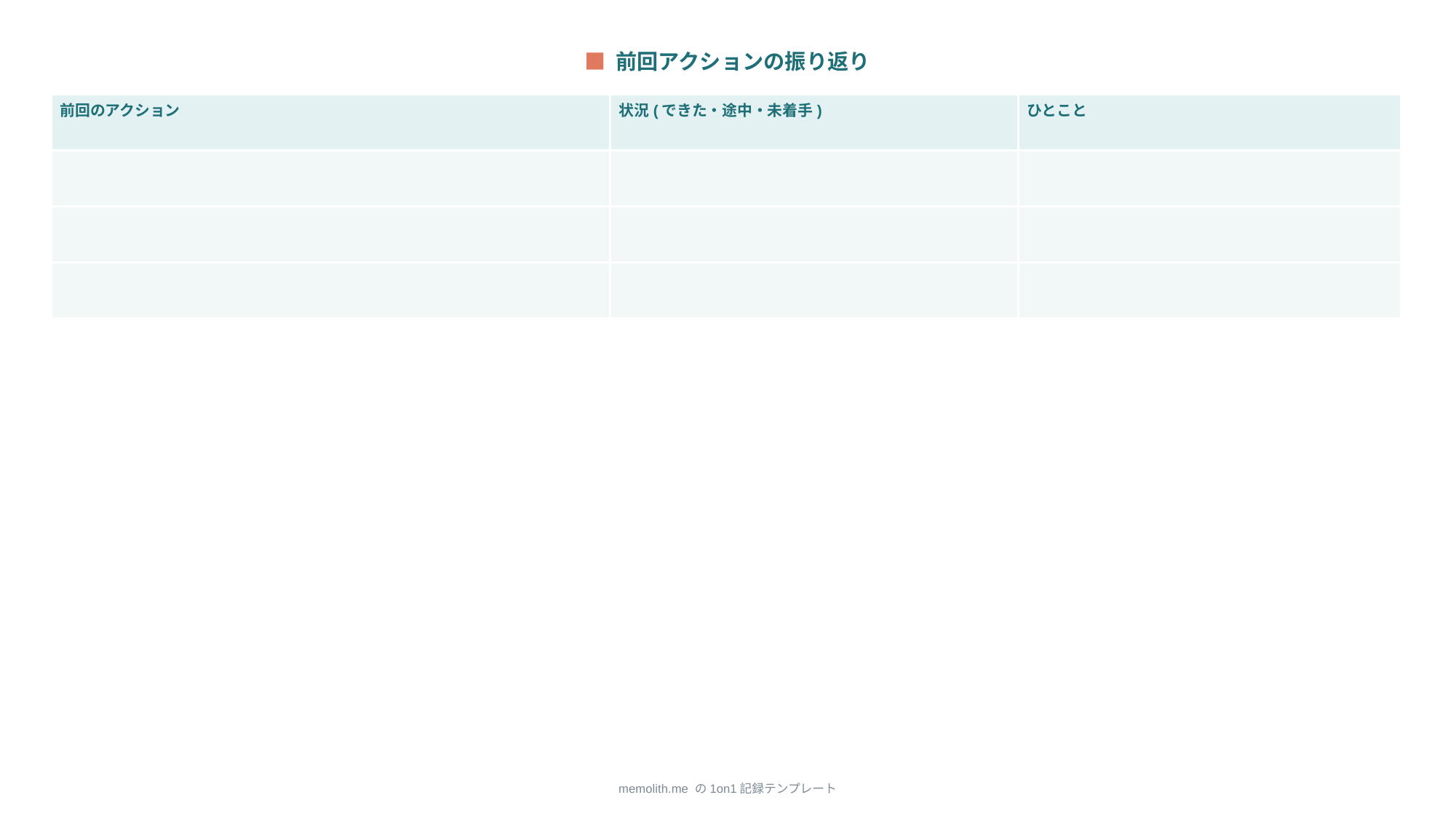

■ 前回アクションの振り返り
| 前回のアクション | 状況(できた・途中・未着手) | ひとこと |
| --- | --- | --- |
|  |  |  |
|  |  |  |
|  |  |  |
memolith.me の1on1記録テンプレート